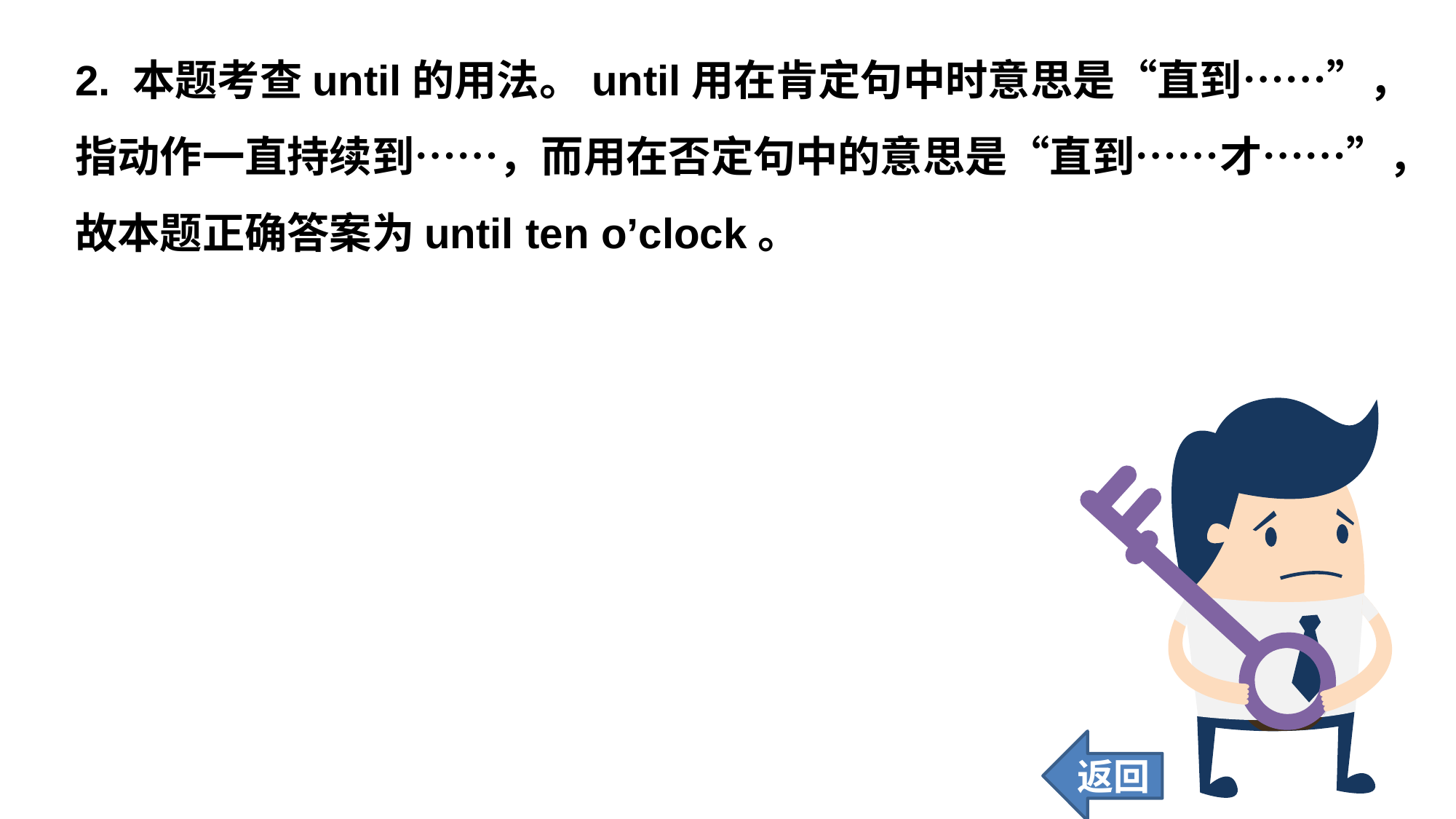

2. 本题考查until的用法。until用在肯定句中时意思是“直到……”，指动作一直持续到……，而用在否定句中的意思是“直到……才……”，故本题正确答案为until ten o’clock。

返回
69